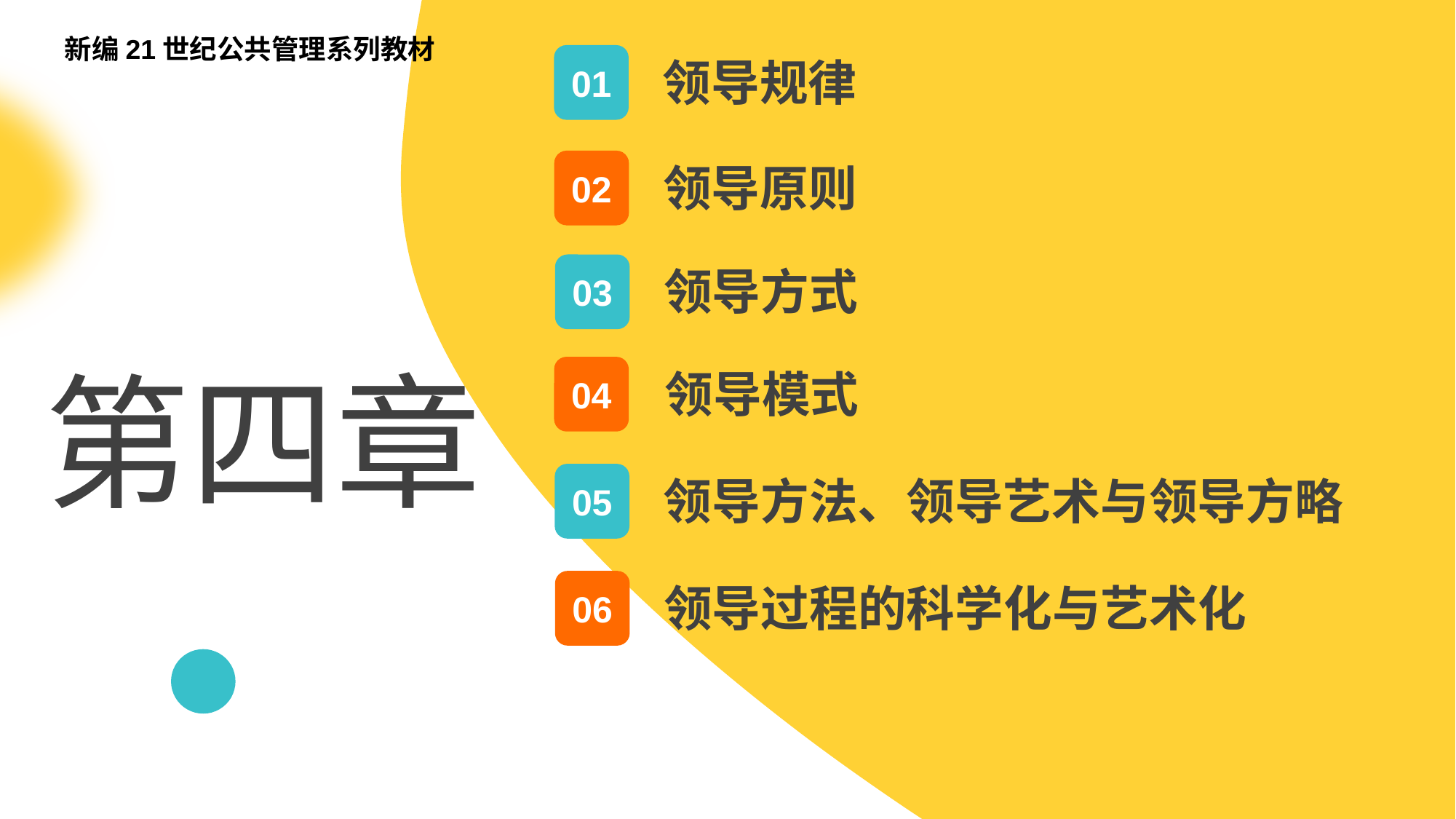

新编21世纪公共管理系列教材
01
领导规律

02
领导原则
03
领导方式
第四章
04
领导模式
05
领导方法、领导艺术与领导方略
06
领导过程的科学化与艺术化